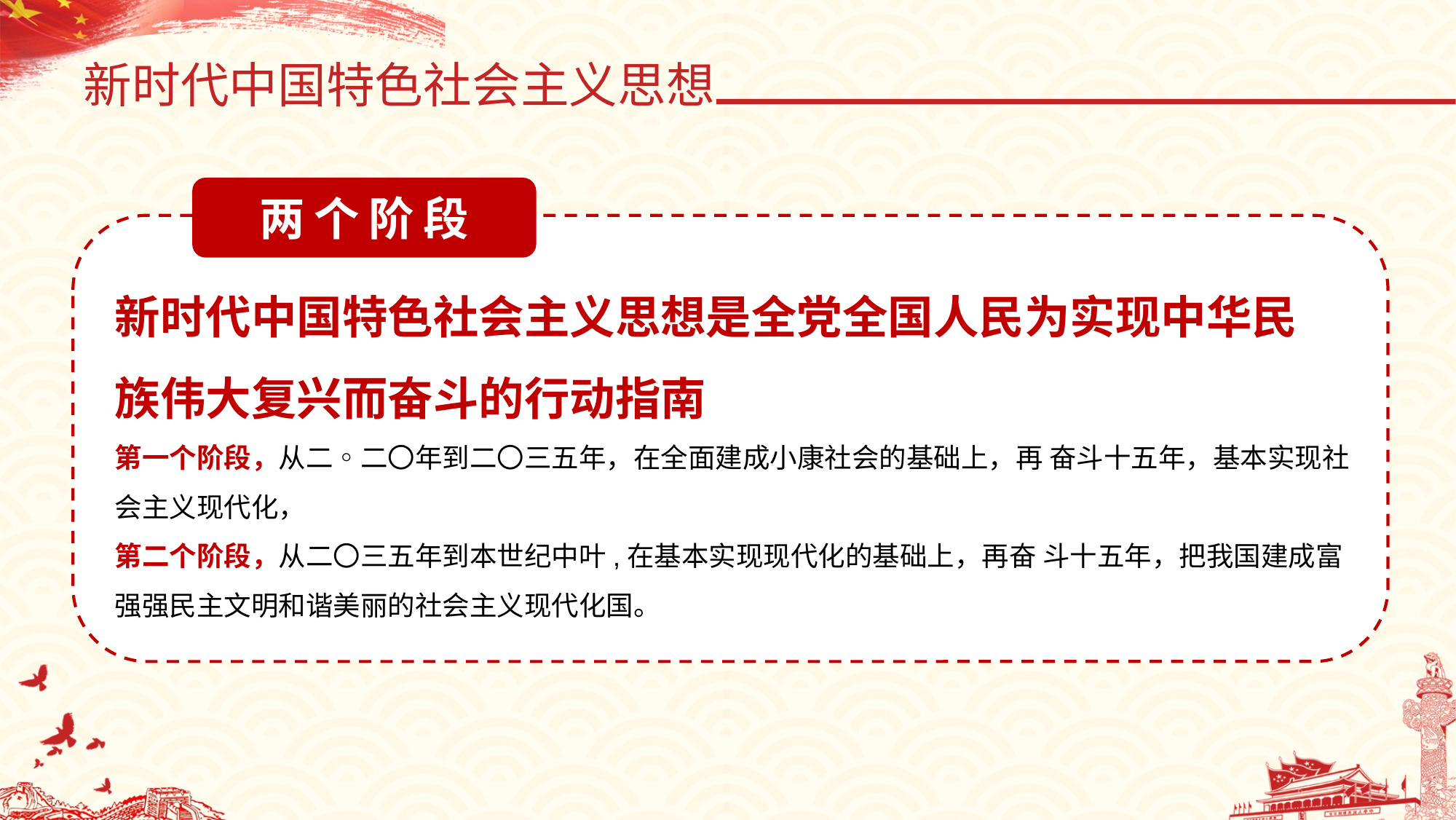

新时代中国特色社会主义思想

两个阶段

新时代中国特色社会主义思想是全党全国人民为实现中华民 族伟大复兴而奋斗的行动指南
第一个阶段，从二◦二〇年到二〇三五年，在全面建成小康社会的基础上，再 奋斗十五年，基本实现社会主义现代化，
第二个阶段，从二〇三五年到本世纪中叶,在基本实现现代化的基础上，再奋 斗十五年，把我国建成富强强民主文明和谐美丽的社会主义现代化国。